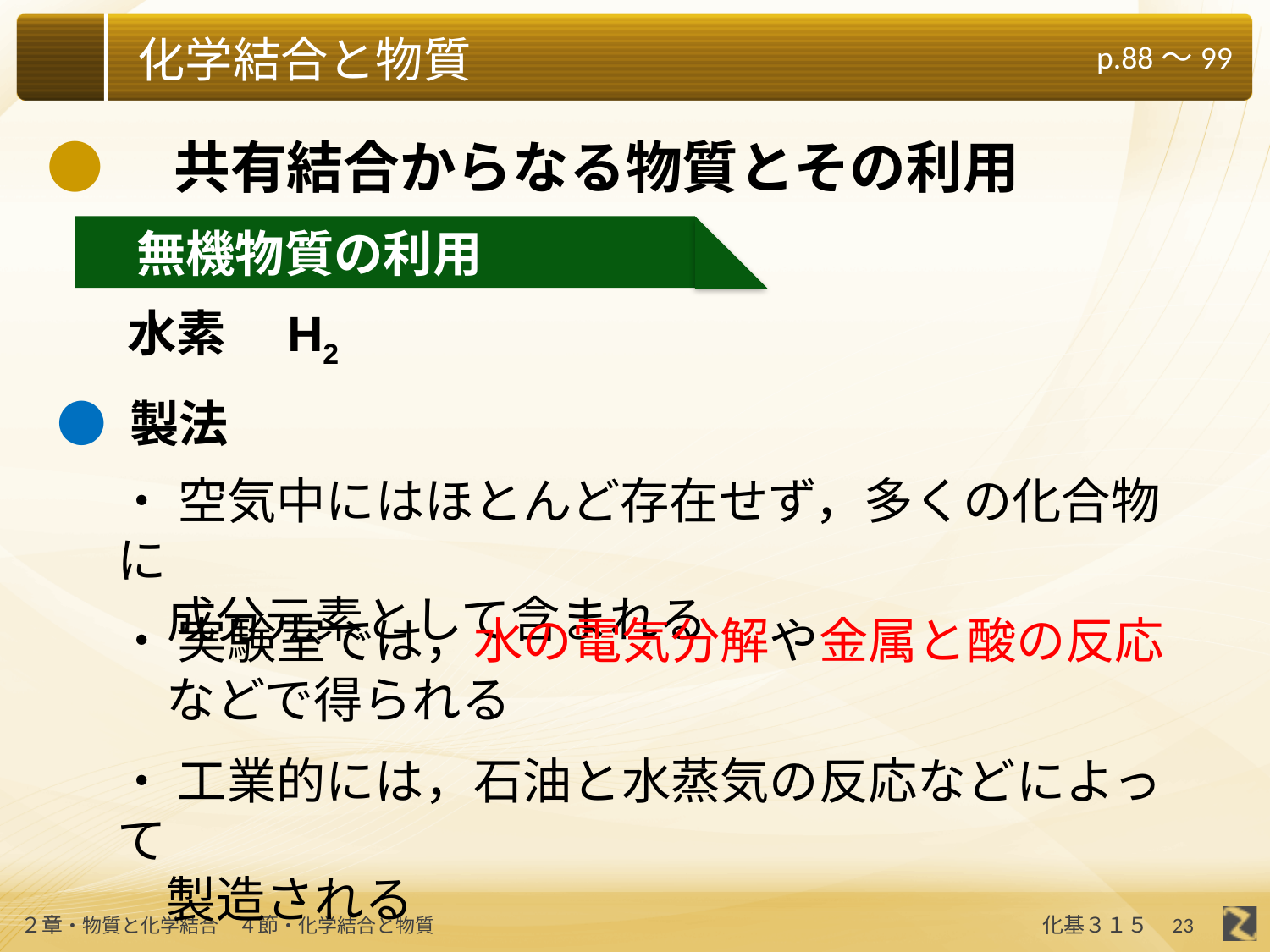

●　共有結合からなる物質とその利用
　無機物質の利用

水素　H2
● 製法
・ 空気中にはほとんど存在せず，多くの化合物に
　成分元素として含まれる
・ 実験室では，水の電気分解や金属と酸の反応
　などで得られる
・ 工業的には，石油と水蒸気の反応などによって
　製造される
23